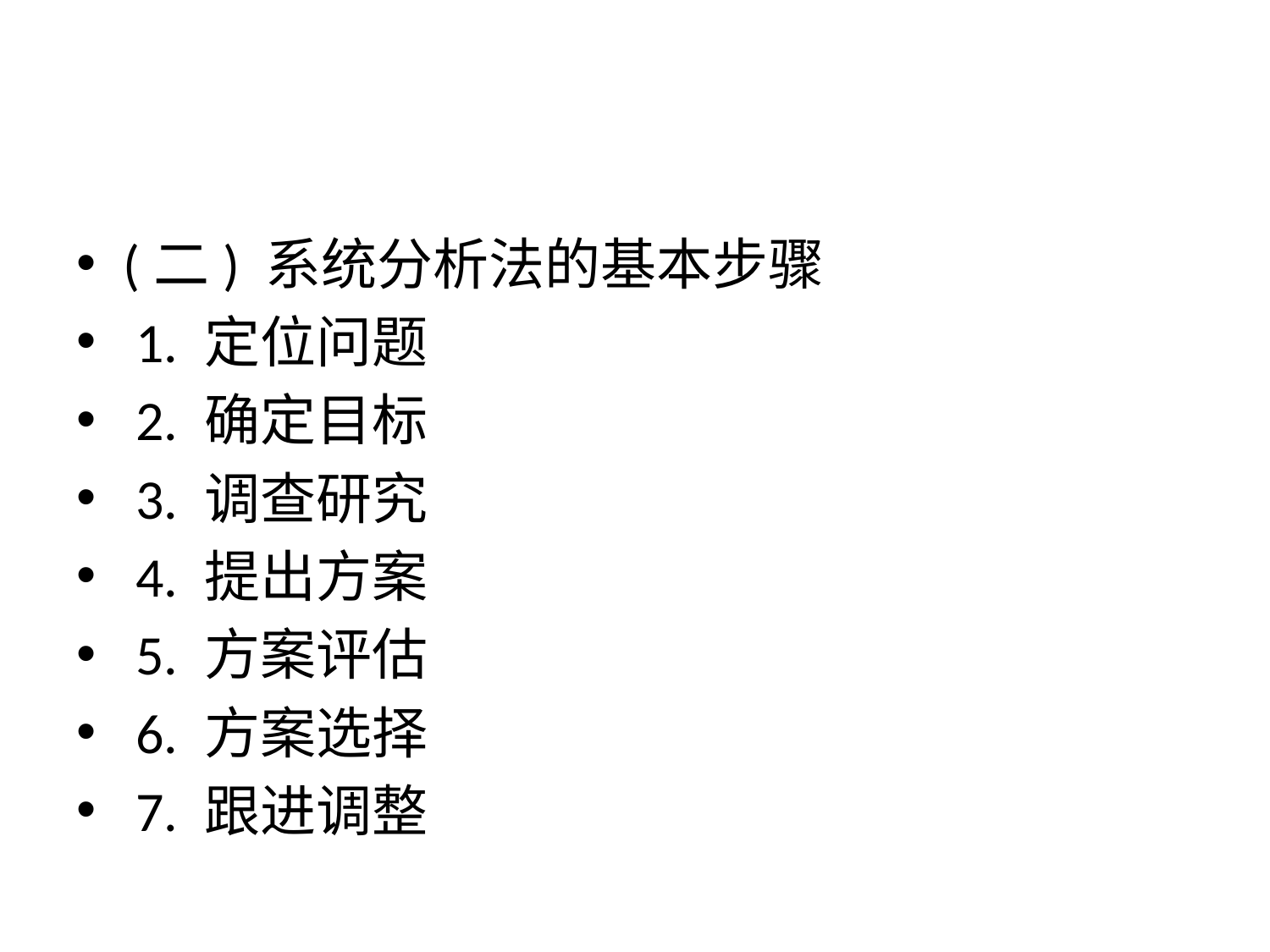

#
(二) 系统分析法的基本步骤
 1. 定位问题
 2. 确定目标
 3. 调查研究
 4. 提出方案
 5. 方案评估
 6. 方案选择
 7. 跟进调整